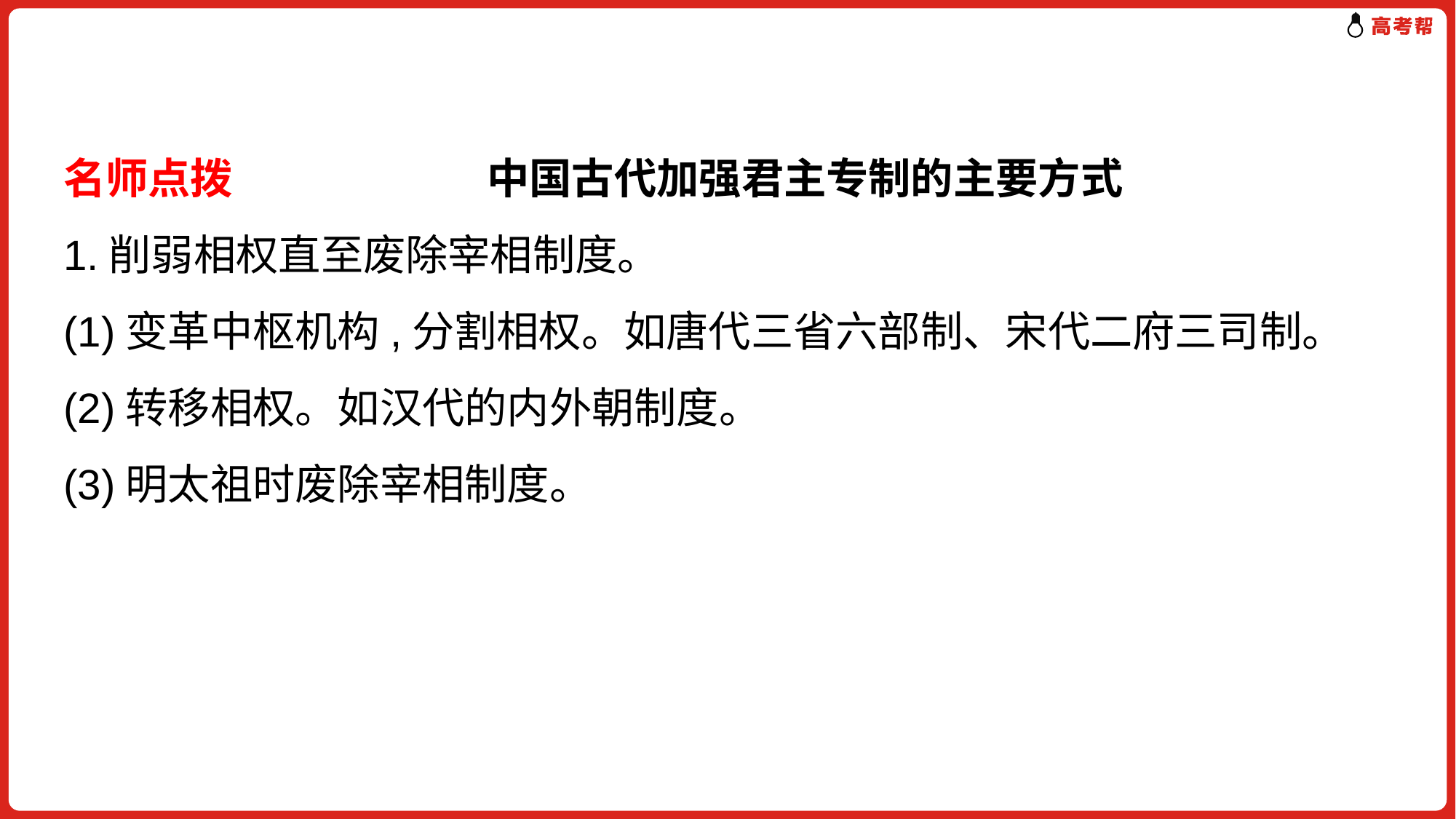

名师点拨　　　　　　中国古代加强君主专制的主要方式
1.削弱相权直至废除宰相制度。
(1)变革中枢机构,分割相权。如唐代三省六部制、宋代二府三司制。
(2)转移相权。如汉代的内外朝制度。
(3)明太祖时废除宰相制度。